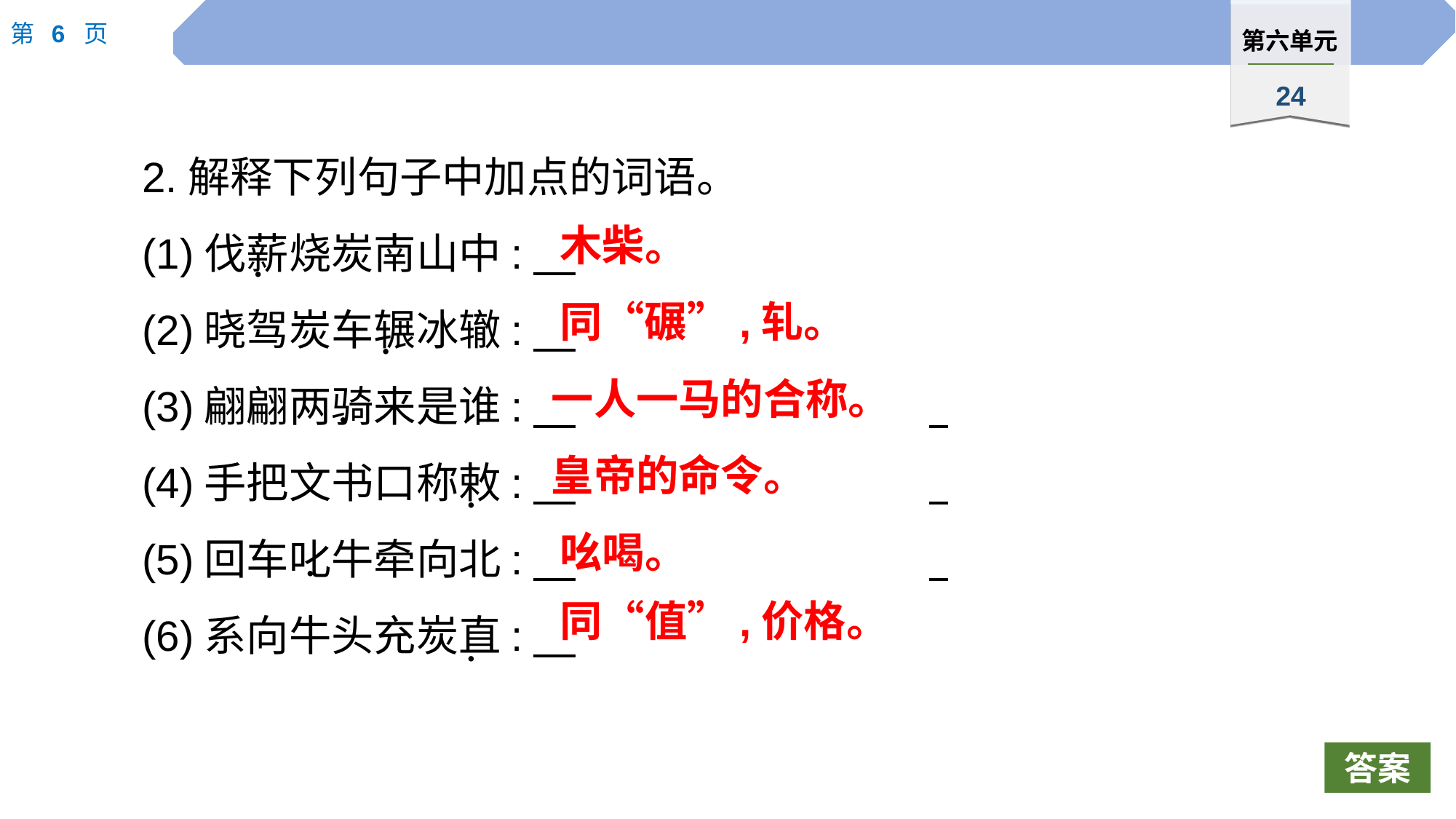

2.解释下列句子中加点的词语。
(1)伐薪烧炭南山中:
(2)晓驾炭车辗冰辙:
(3)翩翩两骑来是谁:
(4)手把文书口称敕:
(5)回车叱牛牵向北:
(6)系向牛头充炭直:
木柴。
 ·
同“碾”,轧。
 ·
一人一马的合称。
 ·
皇帝的命令。
 ·
吆喝。
 ·
同“值”,价格。
 ·
答案